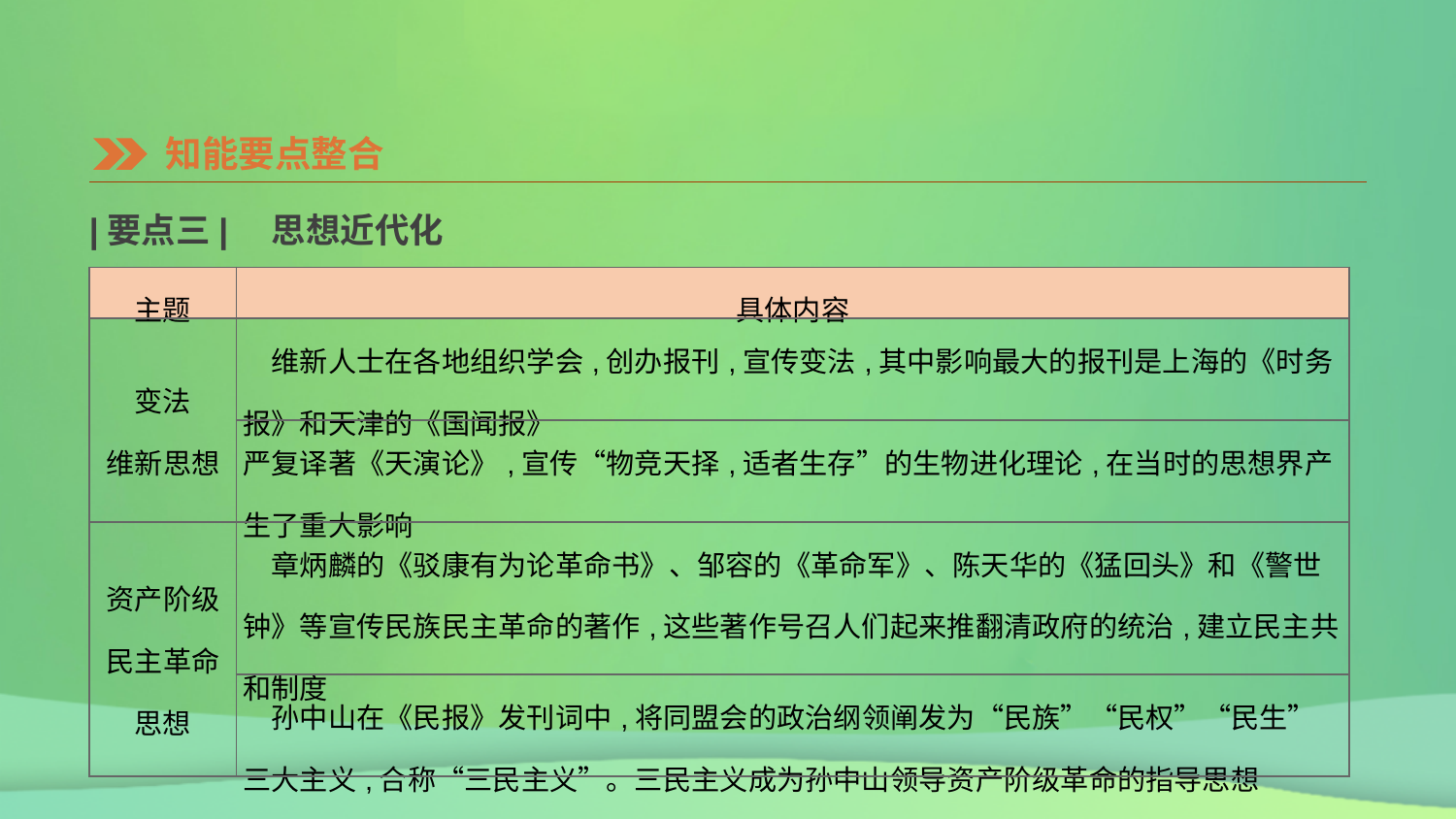

知能要点整合

|要点三|　思想近代化
| 主题 | 具体内容 |
| --- | --- |
| 变法 维新思想 | 维新人士在各地组织学会,创办报刊,宣传变法,其中影响最大的报刊是上海的《时务报》和天津的《国闻报》 |
|  | 严复译著《天演论》,宣传“物竞天择,适者生存”的生物进化理论,在当时的思想界产生了重大影响 |
| 资产阶级 民主革命 思想 | 章炳麟的《驳康有为论革命书》、邹容的《革命军》、陈天华的《猛回头》和《警世钟》等宣传民族民主革命的著作,这些著作号召人们起来推翻清政府的统治,建立民主共和制度 |
|  | 孙中山在《民报》发刊词中,将同盟会的政治纲领阐发为“民族”“民权”“民生”三大主义,合称“三民主义”。三民主义成为孙中山领导资产阶级革命的指导思想 |